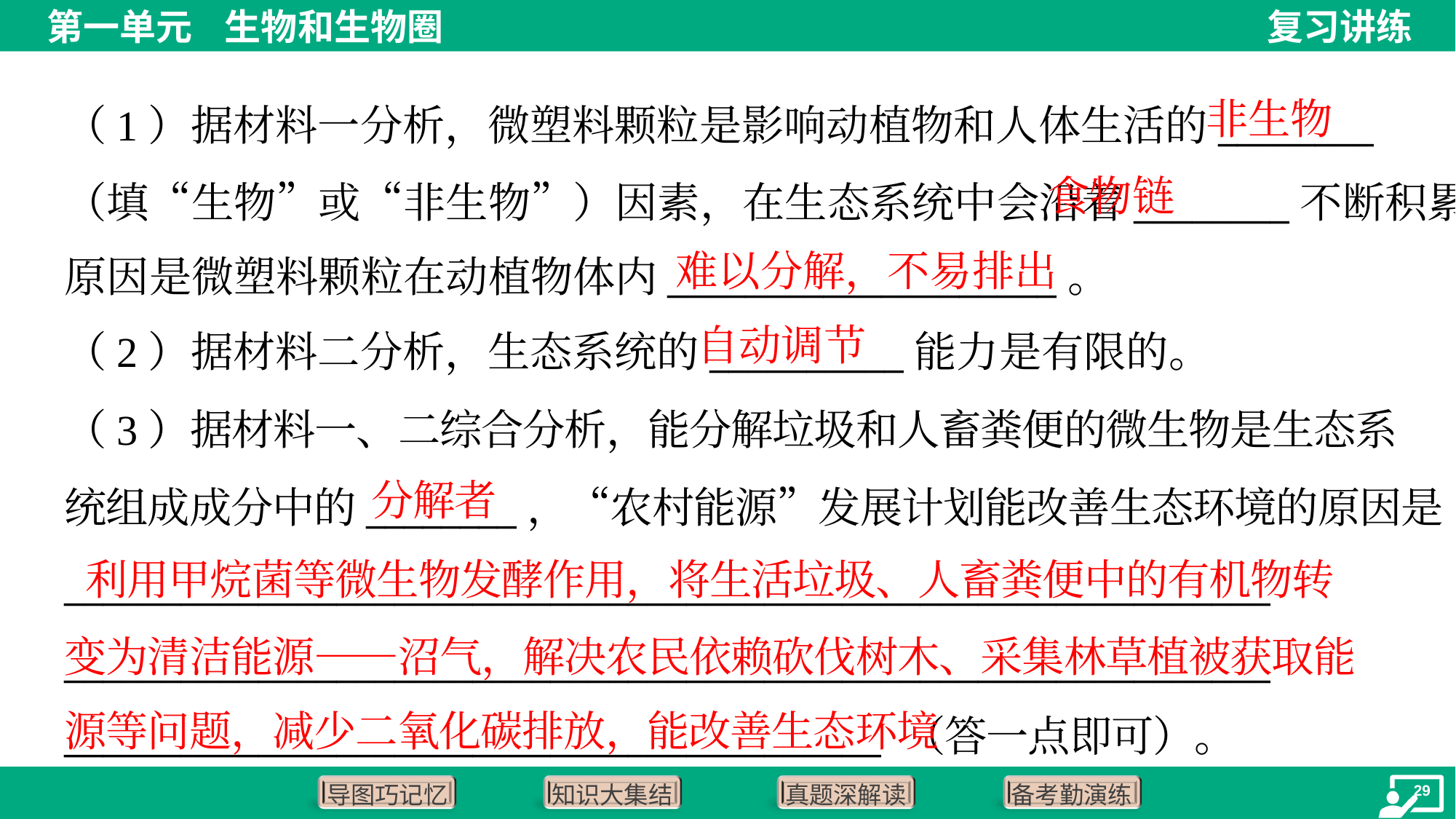

非生物
（1）据材料一分析，微塑料颗粒是影响动植物和人体生活的________
（填“生物”或“非生物”）因素，在生态系统中会沿着________不断积累，
原因是微塑料颗粒在动植物体内____________________。
食物链
难以分解，不易排出
自动调节
（2）据材料二分析，生态系统的__________能力是有限的。
（3）据材料一、二综合分析，能分解垃圾和人畜粪便的微生物是生态系
统组成成分中的________，“农村能源”发展计划能改善生态环境的原因是
______________________________________________________________
______________________________________________________________
__________________________________________ （答一点即可）。
分解者
 利用甲烷菌等微生物发酵作用，将生活垃圾、人畜粪便中的有机物转
变为清洁能源——沼气，解决农民依赖砍伐树木、采集林草植被获取能
源等问题，减少二氧化碳排放，能改善生态环境